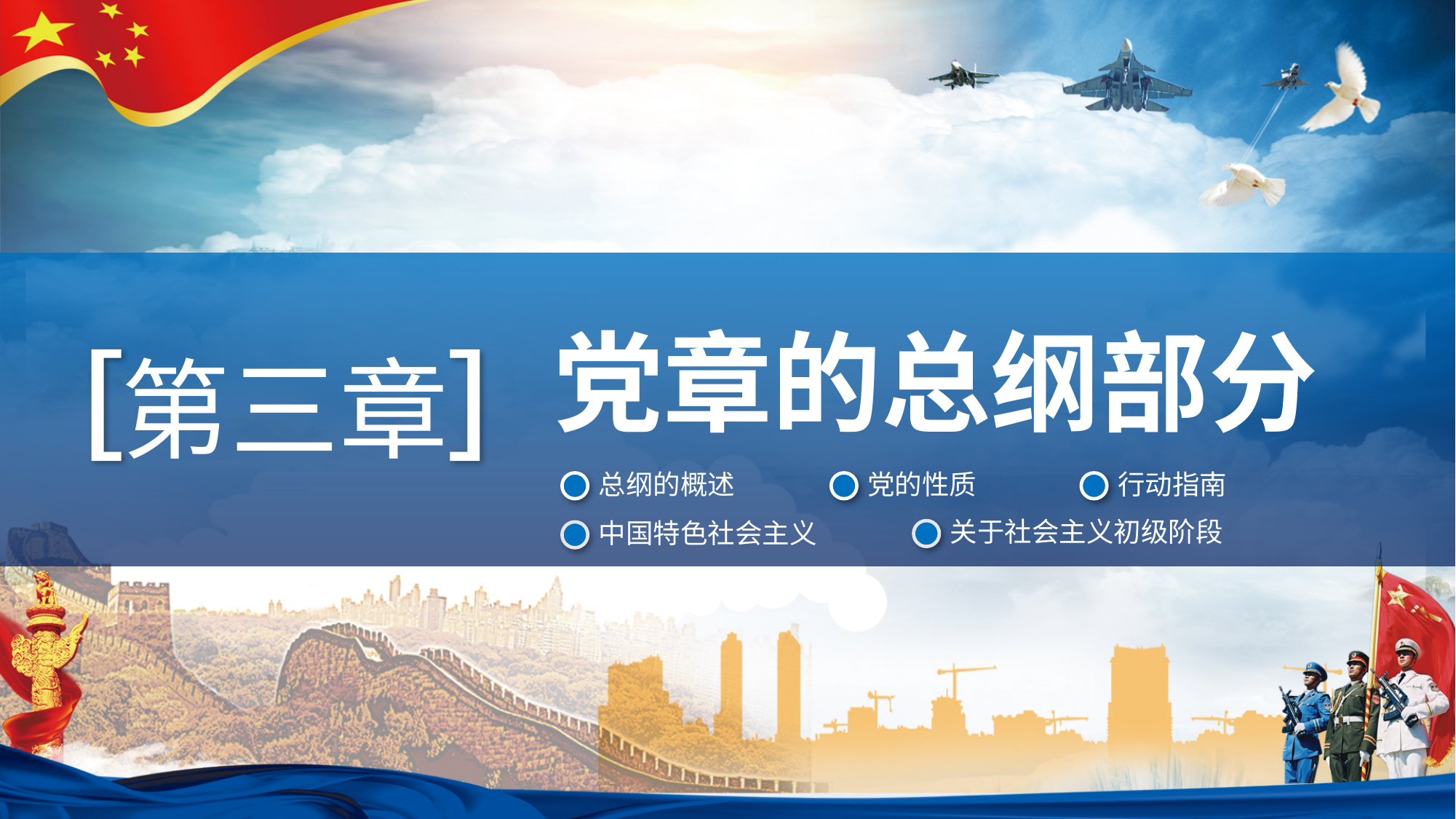

党章的总纲部分
第三章

总纲的概述

党的性质

行动指南

关于社会主义初级阶段

中国特色社会主义